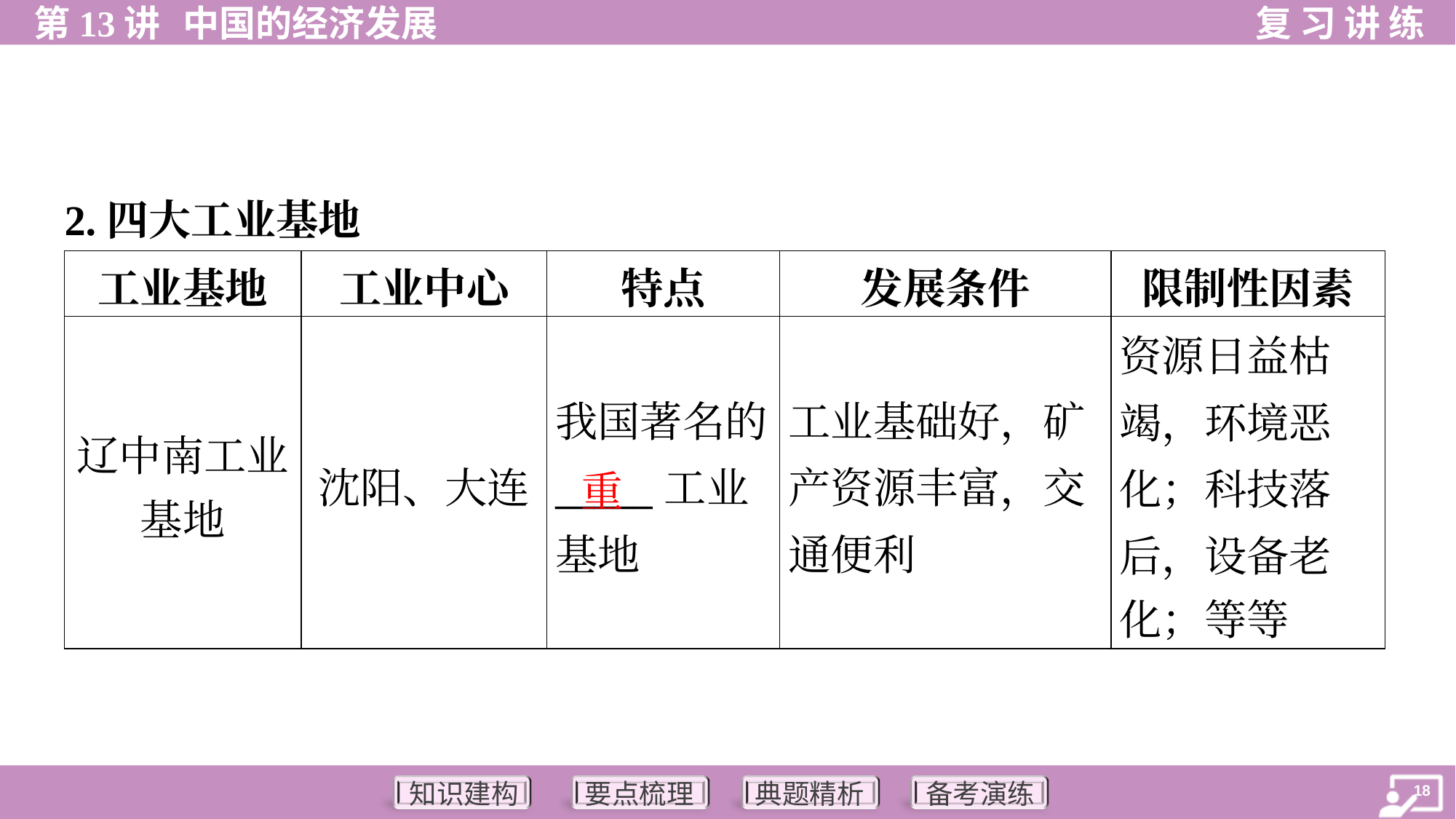

2.四大工业基地
| 工业基地 | 工业中心 | 特点 | 发展条件 | 限制性因素 |
| --- | --- | --- | --- | --- |
| 辽中南工业 基地 | 沈阳、大连 | 我国著名的 \_\_\_\_\_工业基地 | 工业基础好，矿产资源丰富，交通便利 | 资源日益枯 竭，环境恶 化；科技落 后，设备老 化；等等 |
重